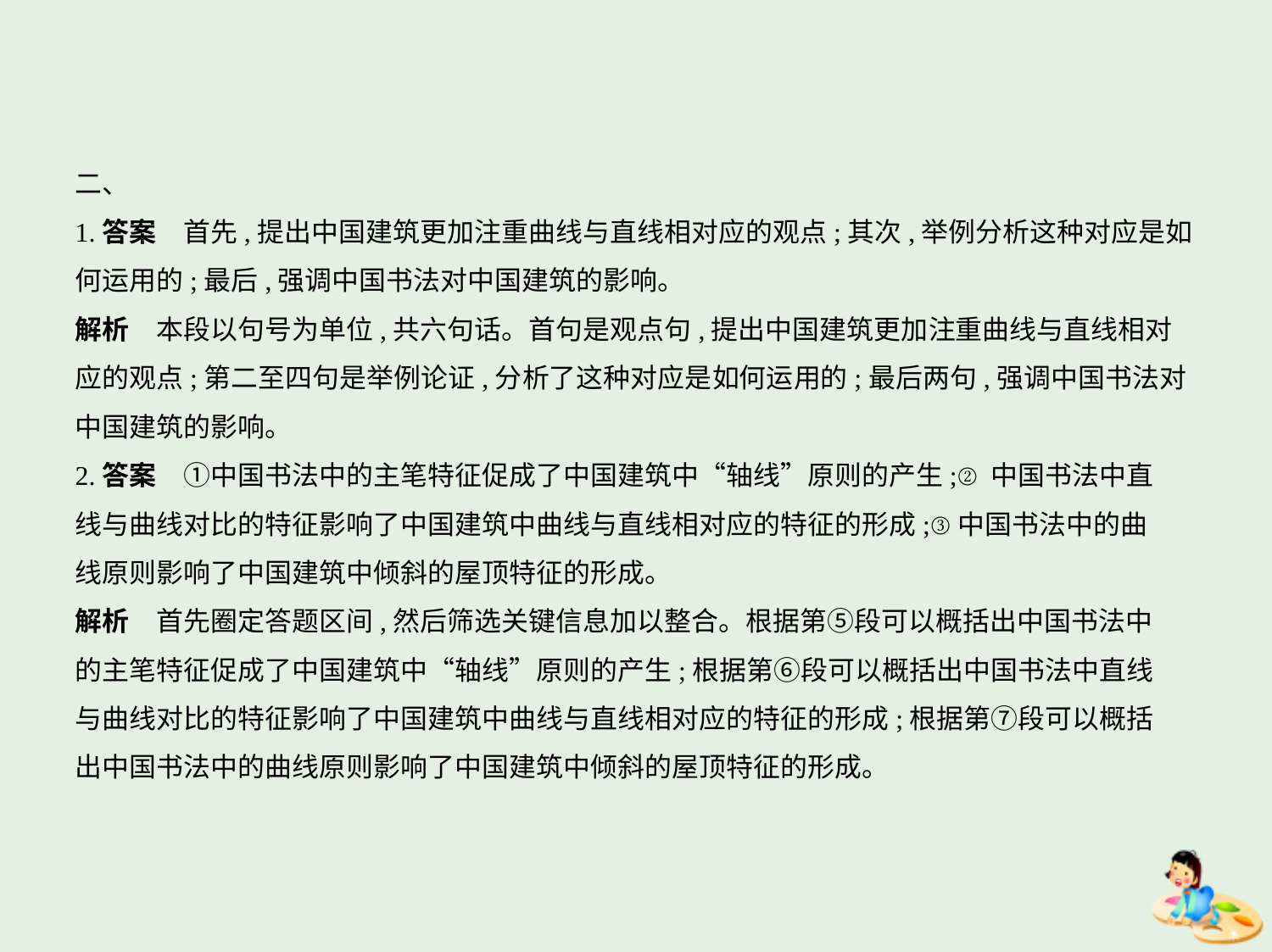

二、
1.答案　首先,提出中国建筑更加注重曲线与直线相对应的观点;其次,举例分析这种对应是如
何运用的;最后,强调中国书法对中国建筑的影响。
解析　本段以句号为单位,共六句话。首句是观点句,提出中国建筑更加注重曲线与直线相对
应的观点;第二至四句是举例论证,分析了这种对应是如何运用的;最后两句,强调中国书法对
中国建筑的影响。
2.答案　①中国书法中的主笔特征促成了中国建筑中“轴线”原则的产生;②中国书法中直
线与曲线对比的特征影响了中国建筑中曲线与直线相对应的特征的形成;③中国书法中的曲
线原则影响了中国建筑中倾斜的屋顶特征的形成。
解析　首先圈定答题区间,然后筛选关键信息加以整合。根据第⑤段可以概括出中国书法中
的主笔特征促成了中国建筑中“轴线”原则的产生;根据第⑥段可以概括出中国书法中直线
与曲线对比的特征影响了中国建筑中曲线与直线相对应的特征的形成;根据第⑦段可以概括
出中国书法中的曲线原则影响了中国建筑中倾斜的屋顶特征的形成。